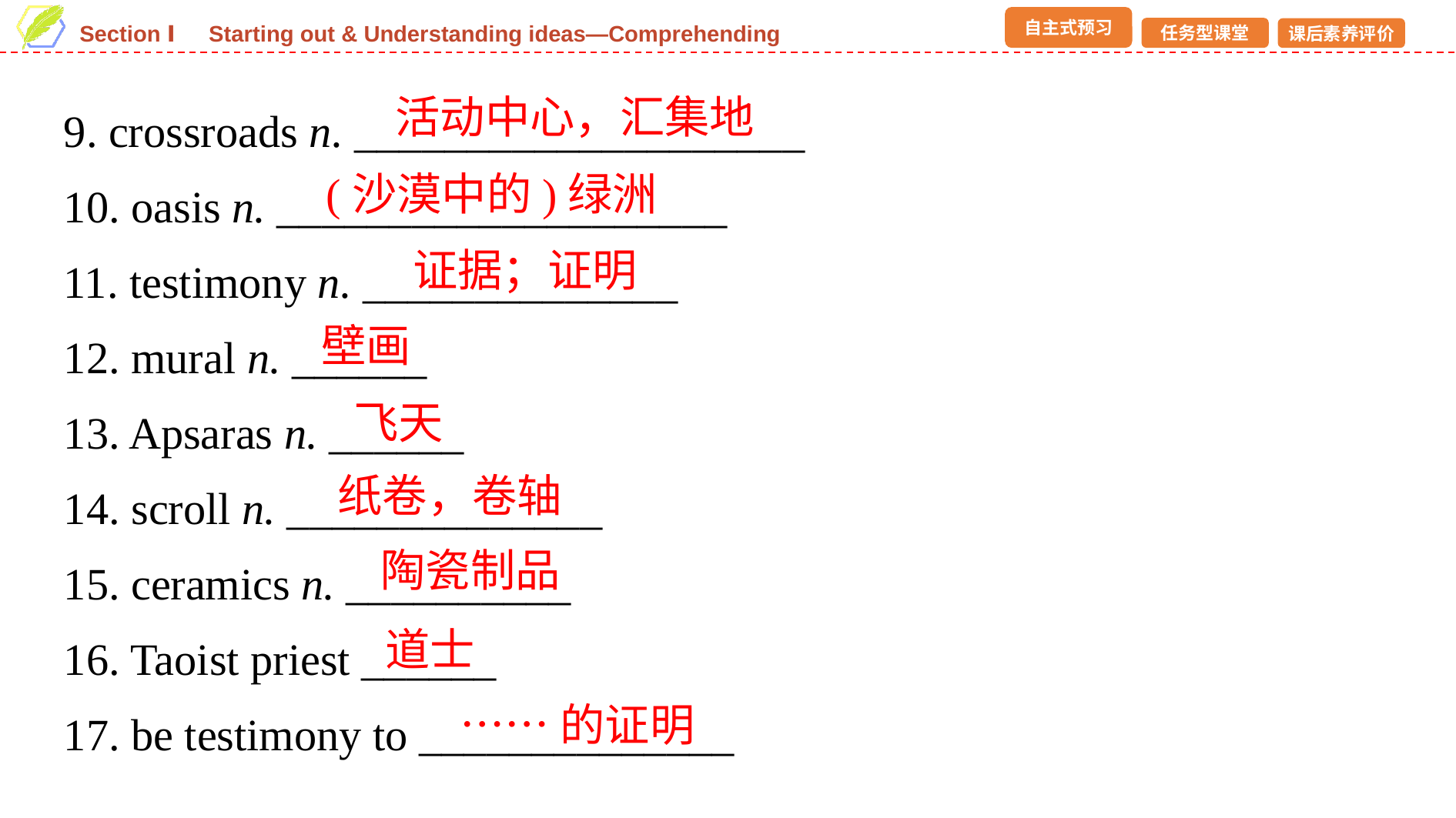

9. crossroads n. ____________________
10. oasis n. ____________________
11. testimony n. ______________
12. mural n. ______
13. Apsaras n. ______
14. scroll n. ______________
15. ceramics n. __________
16. Taoist priest ______
17. be testimony to ______________
活动中心，汇集地
(沙漠中的)绿洲
证据；证明
壁画
飞天
纸卷，卷轴
陶瓷制品
道士
……的证明